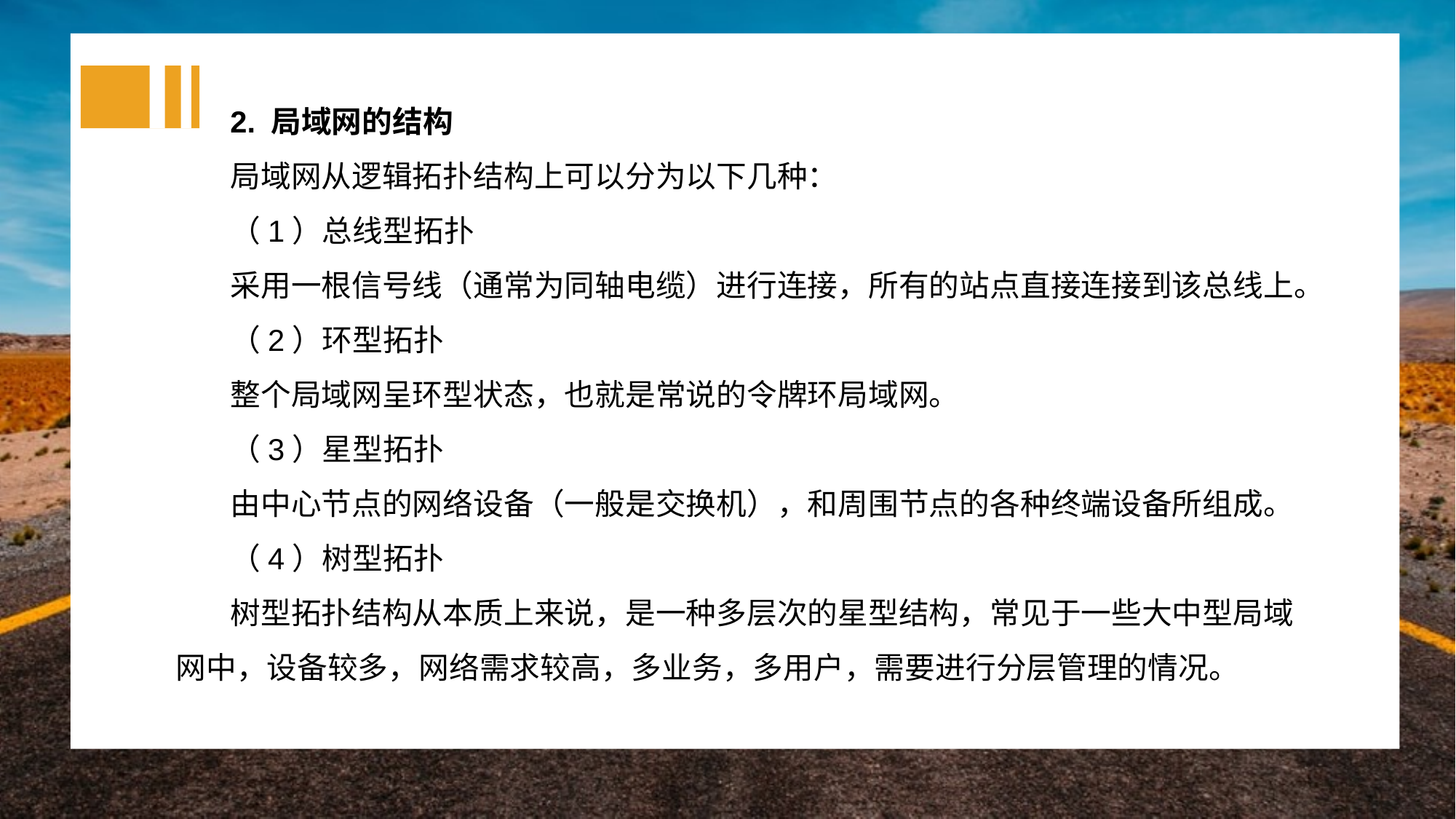

2. 局域网的结构
局域网从逻辑拓扑结构上可以分为以下几种：
（1）总线型拓扑
采用一根信号线（通常为同轴电缆）进行连接，所有的站点直接连接到该总线上。
（2）环型拓扑
整个局域网呈环型状态，也就是常说的令牌环局域网。
（3）星型拓扑
由中心节点的网络设备（一般是交换机），和周围节点的各种终端设备所组成。
（4）树型拓扑
树型拓扑结构从本质上来说，是一种多层次的星型结构，常见于一些大中型局域网中，设备较多，网络需求较高，多业务，多用户，需要进行分层管理的情况。